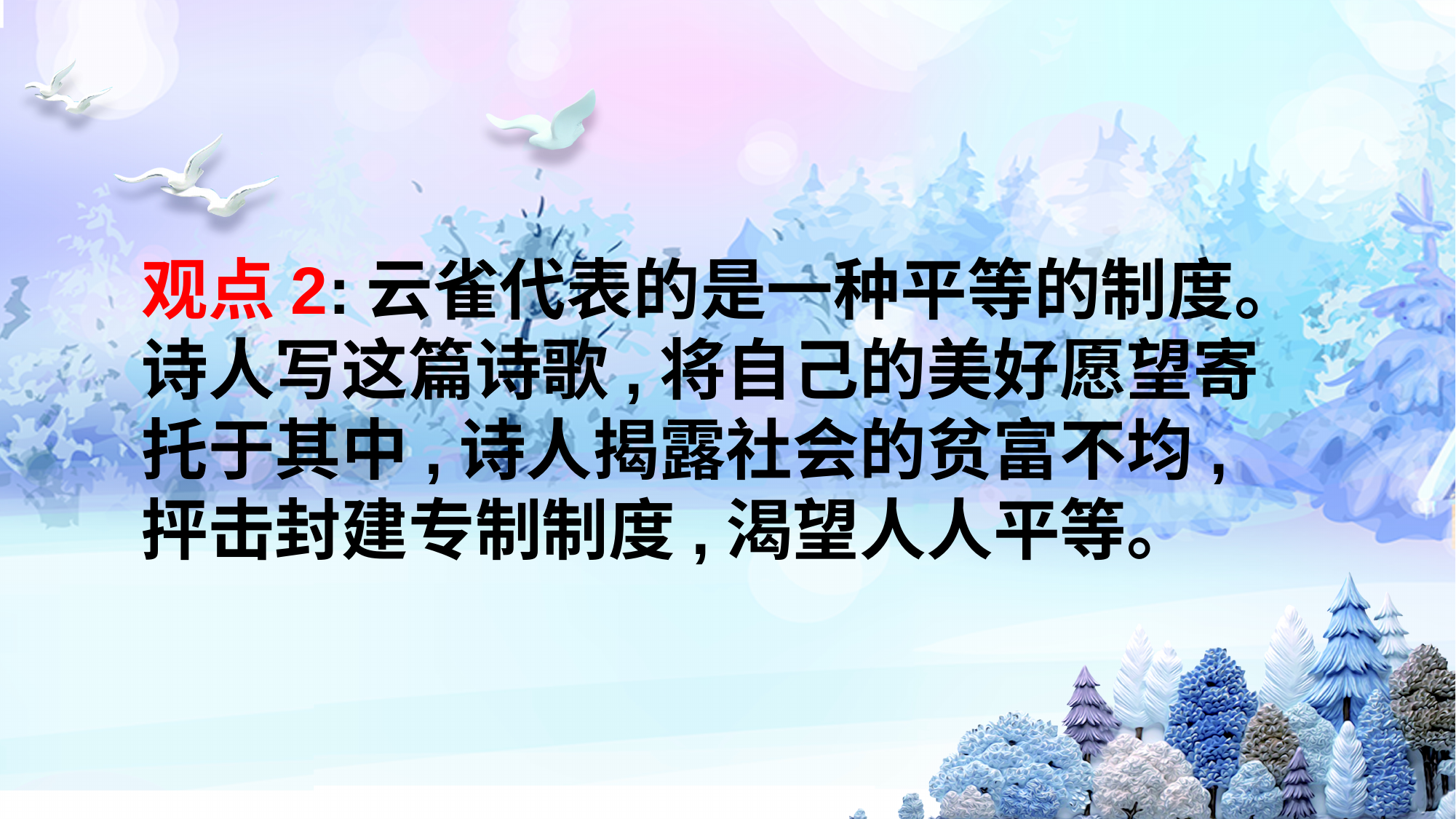

观点2:云雀代表的是一种平等的制度。诗人写这篇诗歌,将自己的美好愿望寄托于其中,诗人揭露社会的贫富不均,抨击封建专制制度,渴望人人平等。